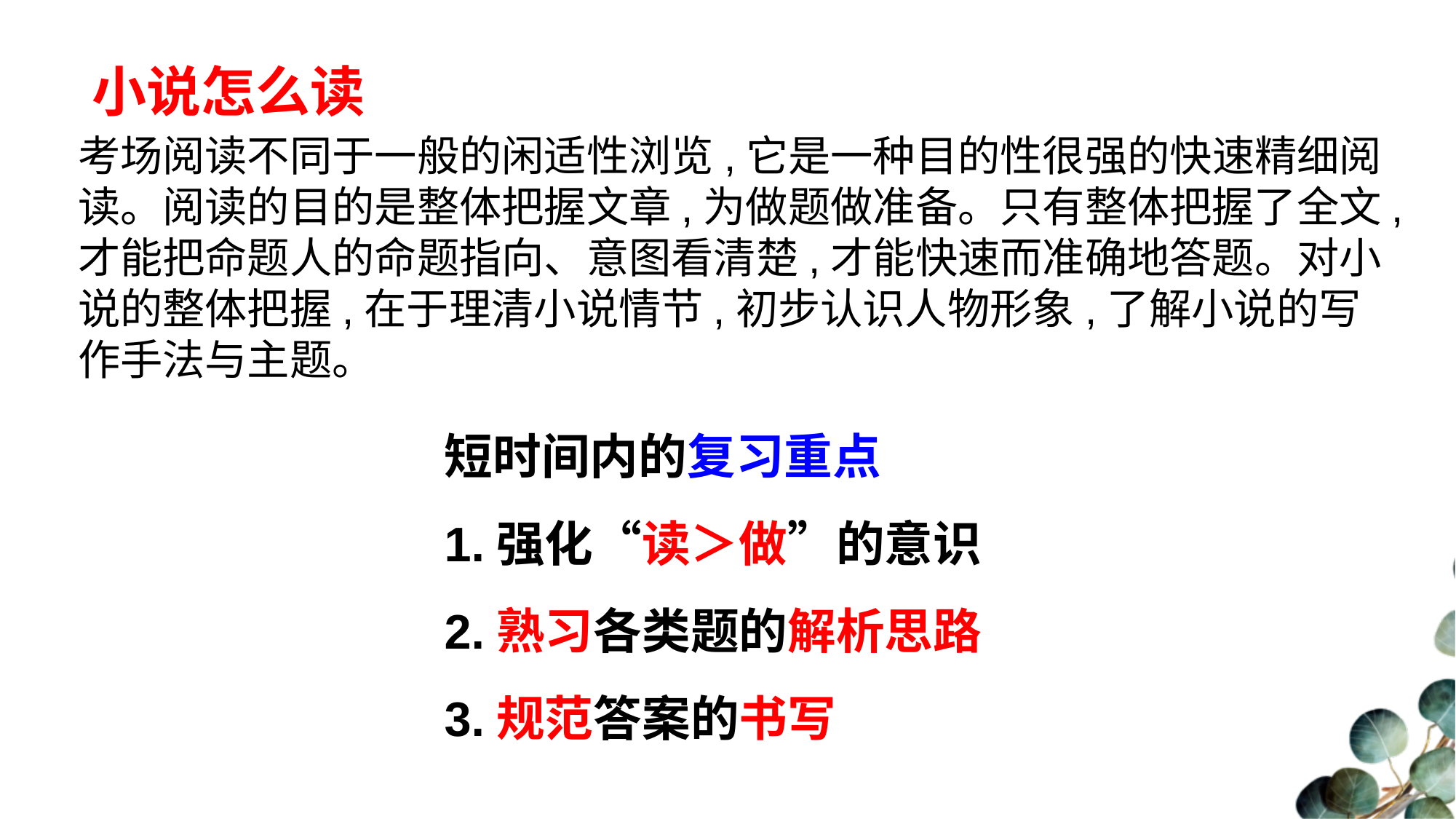

# 小说怎么读
考场阅读不同于一般的闲适性浏览,它是一种目的性很强的快速精细阅读。阅读的目的是整体把握文章,为做题做准备。只有整体把握了全文,才能把命题人的命题指向、意图看清楚,才能快速而准确地答题。对小说的整体把握,在于理清小说情节,初步认识人物形象,了解小说的写作手法与主题。
短时间内的复习重点
1.强化“读＞做”的意识
2.熟习各类题的解析思路
3.规范答案的书写